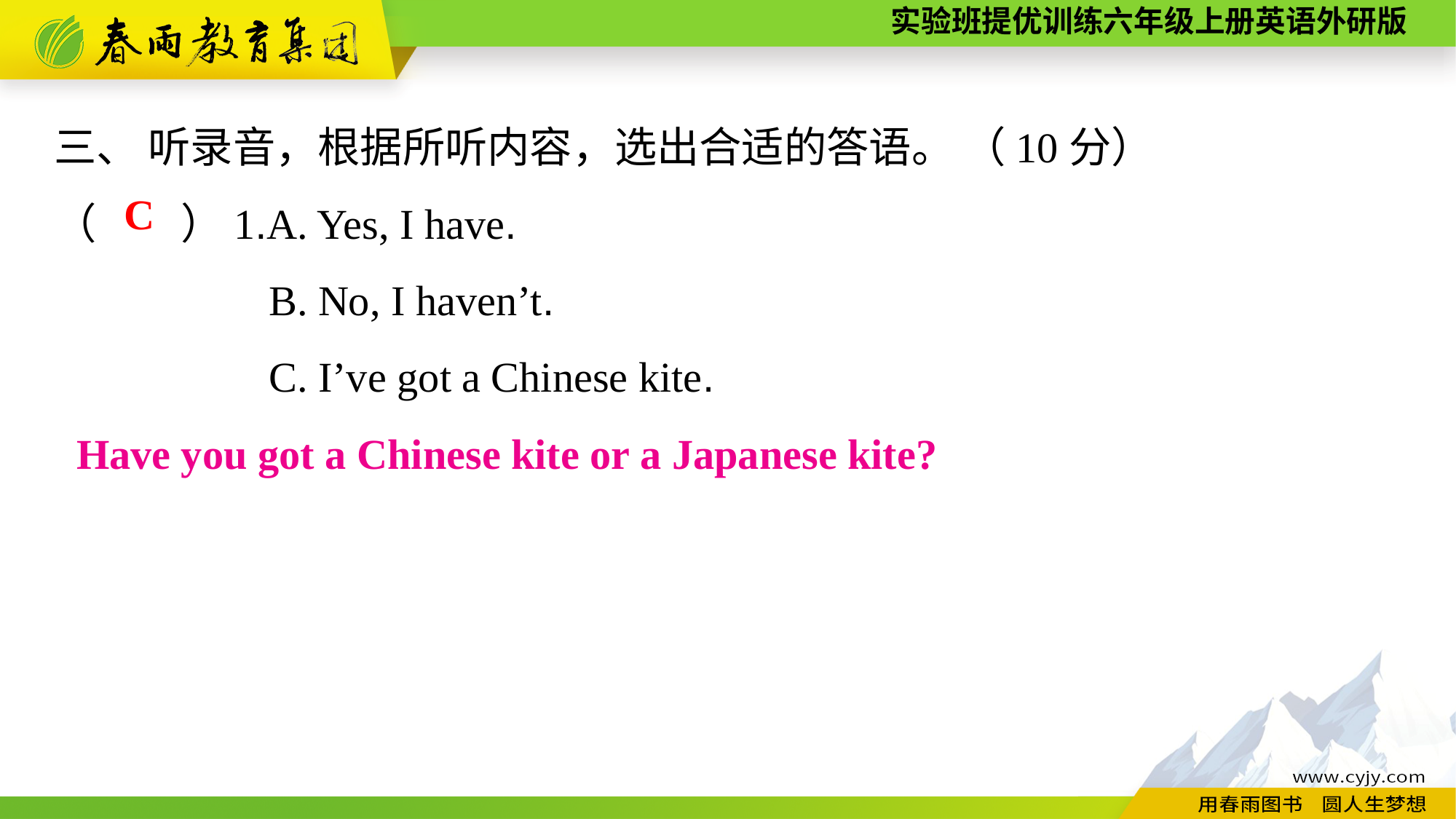

三、 听录音，根据所听内容，选出合适的答语。 （10分）
（　　）1.A. Yes, I have.
B. No, I haven’t.
C. I’ve got a Chinese kite.
C
Have you got a Chinese kite or a Japanese kite?